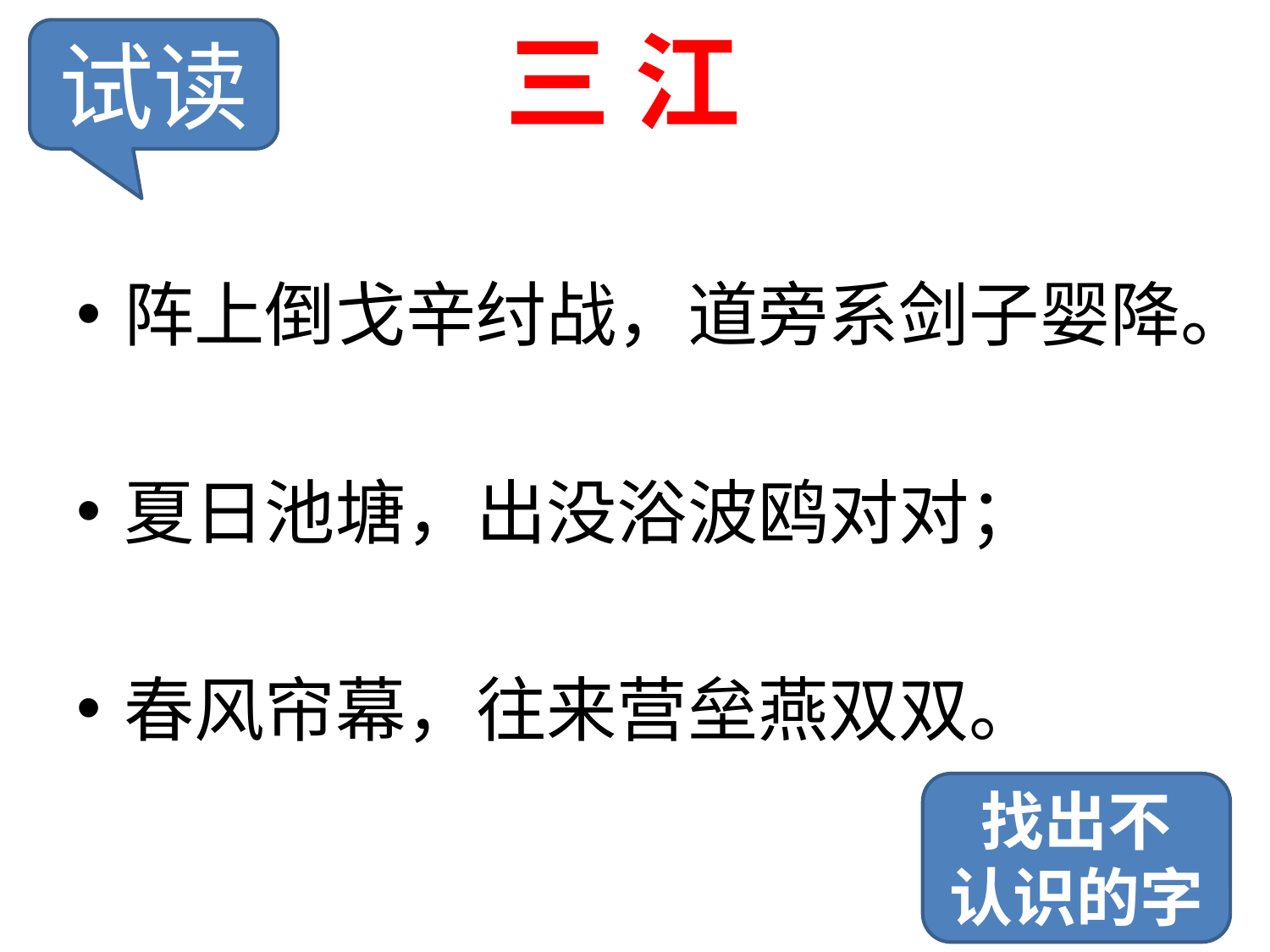

# 三 江
试读
阵上倒戈辛纣战，道旁系剑子婴降。

夏日池塘，出没浴波鸥对对；

春风帘幕，往来营垒燕双双。
找出不
认识的字